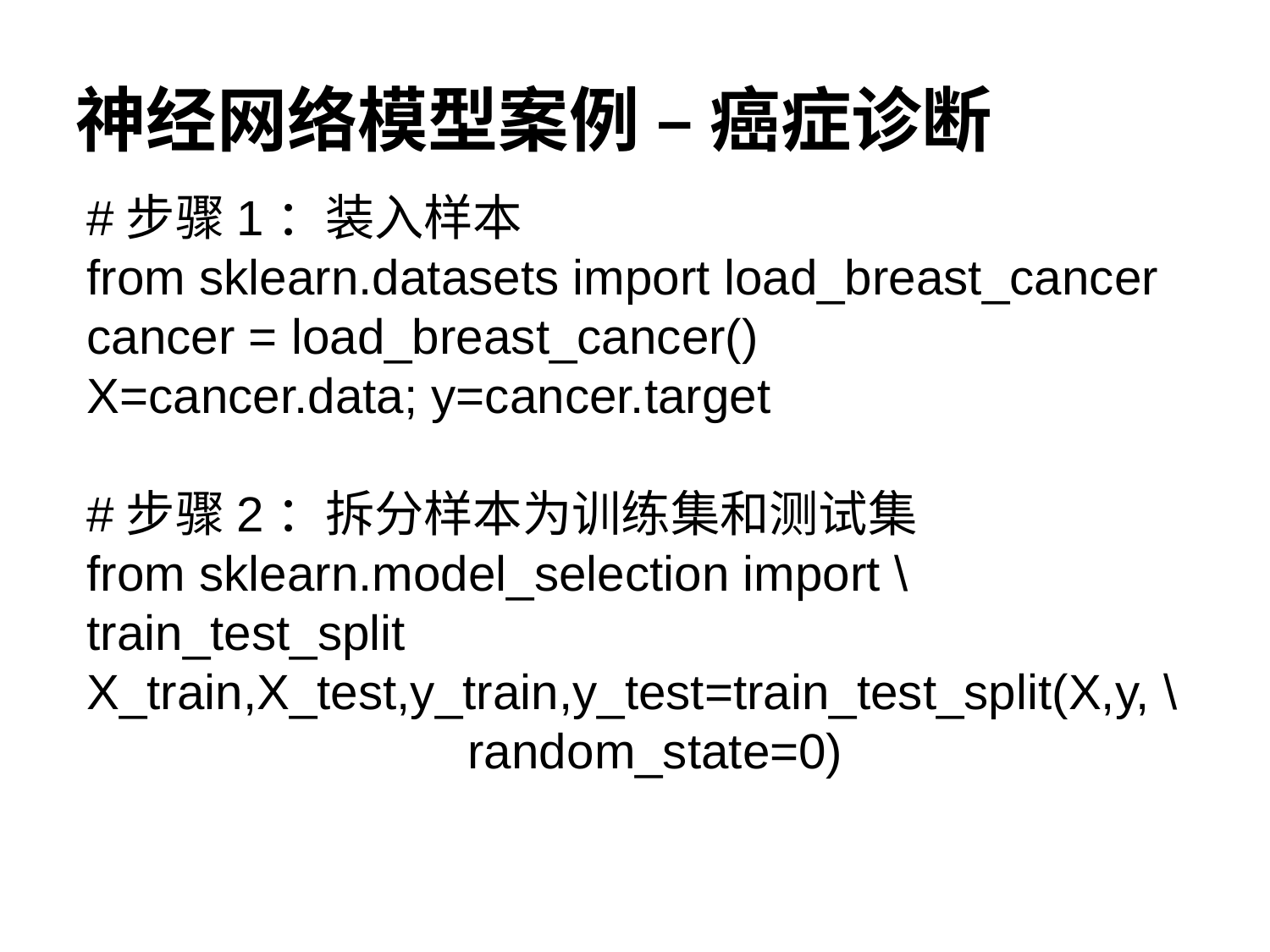

# 神经网络模型案例 – 癌症诊断
#步骤1：装入样本
from sklearn.datasets import load_breast_cancer
cancer = load_breast_cancer()
X=cancer.data; y=cancer.target

#步骤2：拆分样本为训练集和测试集
from sklearn.model_selection import \ 	train_test_split
X_train,X_test,y_train,y_test=train_test_split(X,y, \ 			random_state=0)